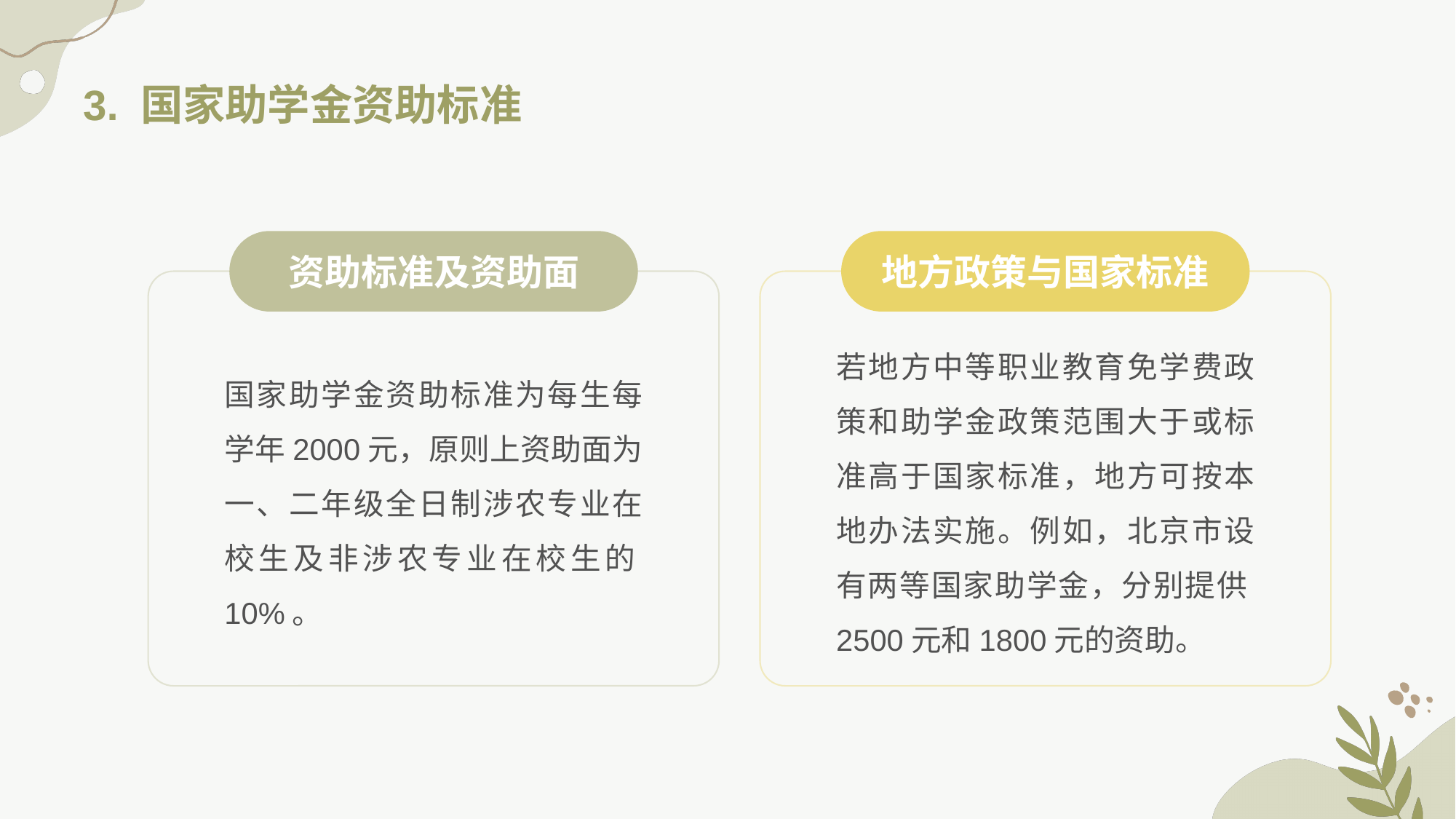

3. 国家助学金资助标准
资助标准及资助面
地方政策与国家标准
国家助学金资助标准为每生每学年2000元，原则上资助面为一、二年级全日制涉农专业在校生及非涉农专业在校生的10%。
若地方中等职业教育免学费政策和助学金政策范围大于或标准高于国家标准，地方可按本地办法实施。例如，北京市设有两等国家助学金，分别提供2500元和1800元的资助。